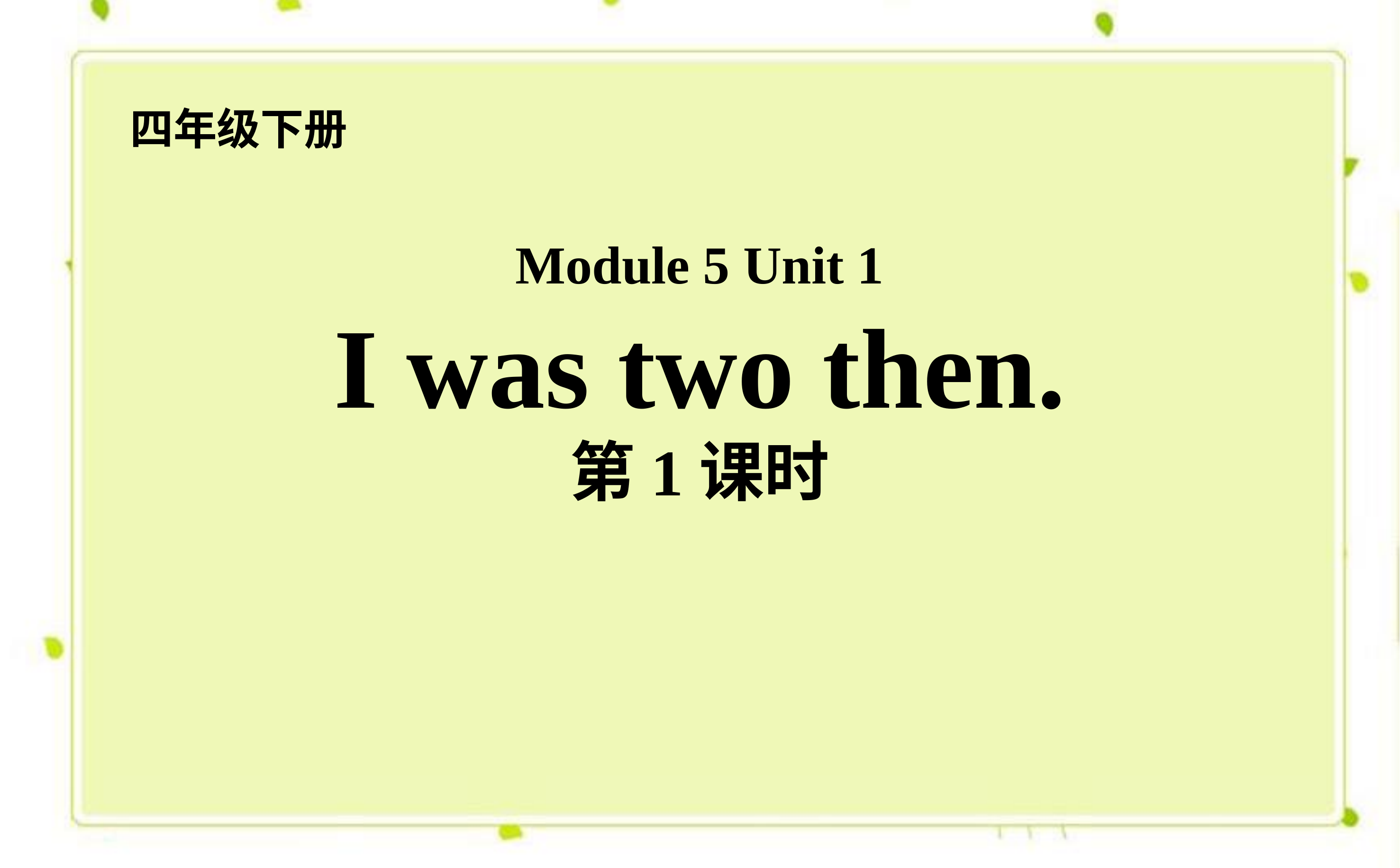

四年级下册
Module 5 Unit 1
I was two then.
第1课时